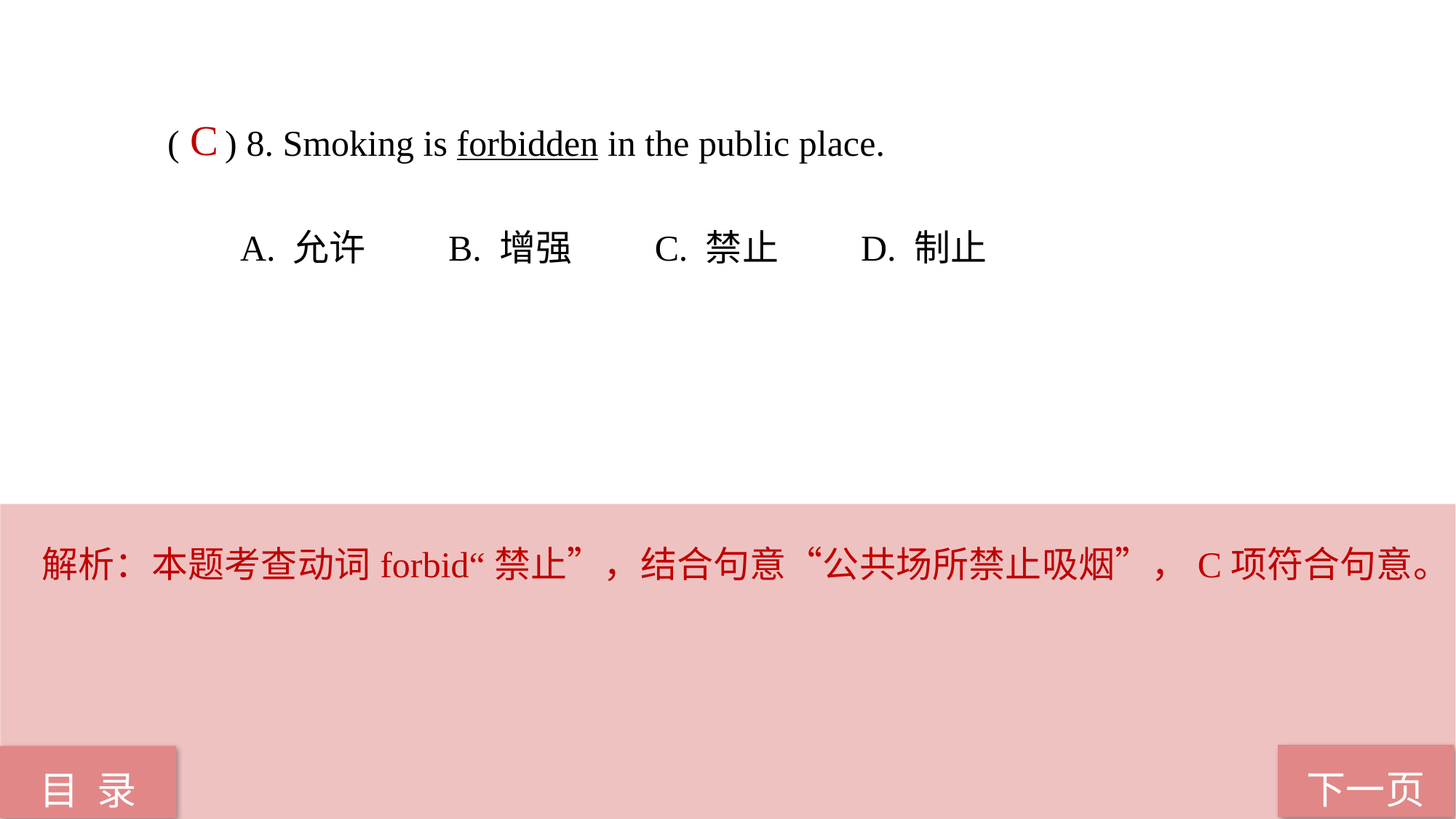

(     ) 8. Smoking is forbidden in the public place.

        A. 允许         B. 增强         C. 禁止         D. 制止
C
解析：本题考查动词forbid“禁止”，结合句意“公共场所禁止吸烟”，C项符合句意。